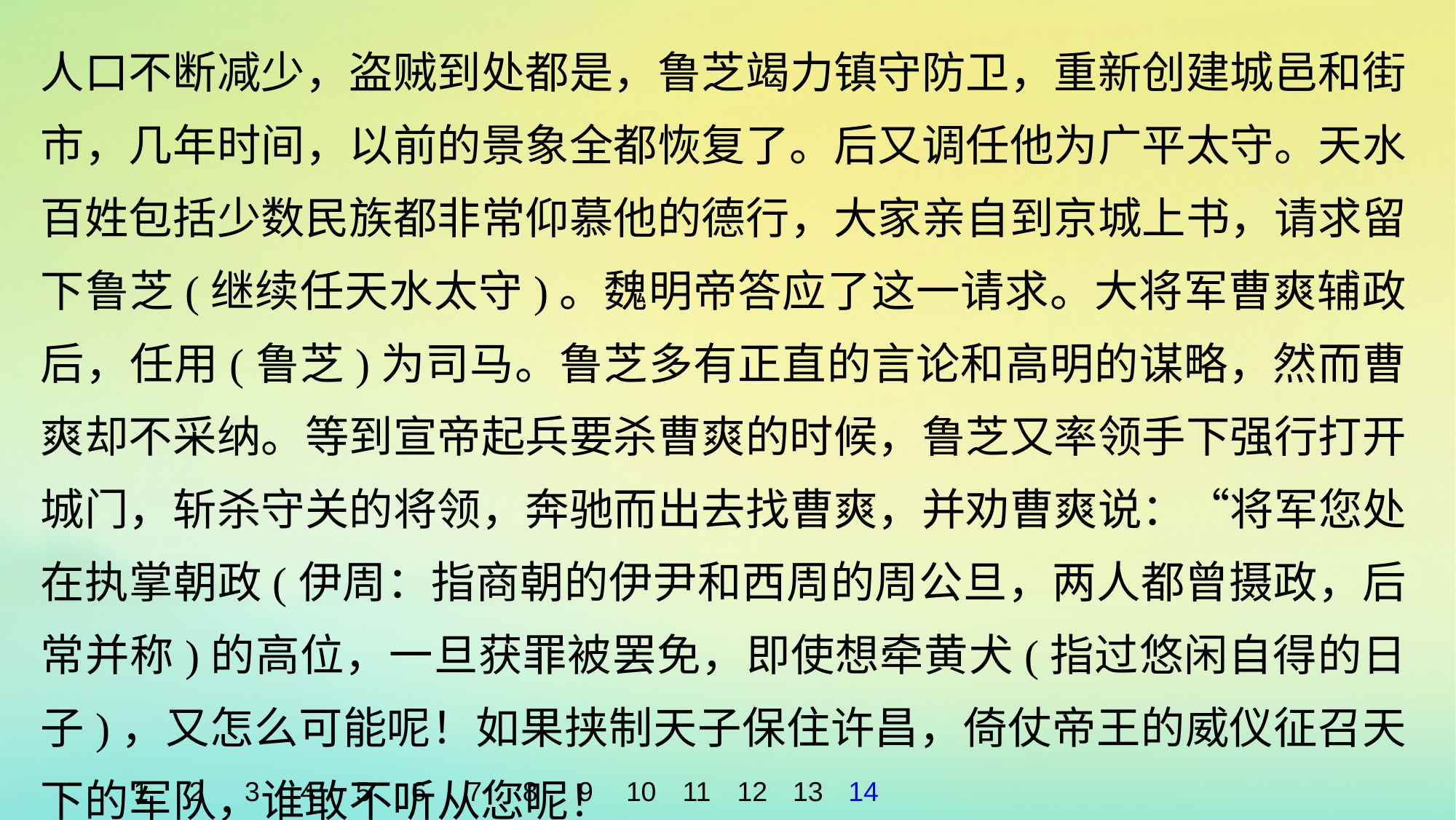

人口不断减少，盗贼到处都是，鲁芝竭力镇守防卫，重新创建城邑和街市，几年时间，以前的景象全都恢复了。后又调任他为广平太守。天水百姓包括少数民族都非常仰慕他的德行，大家亲自到京城上书，请求留下鲁芝(继续任天水太守)。魏明帝答应了这一请求。大将军曹爽辅政后，任用(鲁芝)为司马。鲁芝多有正直的言论和高明的谋略，然而曹爽却不采纳。等到宣帝起兵要杀曹爽的时候，鲁芝又率领手下强行打开城门，斩杀守关的将领，奔驰而出去找曹爽，并劝曹爽说：“将军您处在执掌朝政(伊周：指商朝的伊尹和西周的周公旦，两人都曾摄政，后常并称)的高位，一旦获罪被罢免，即使想牵黄犬(指过悠闲自得的日子)，又怎么可能呢！如果挟制天子保住许昌，倚仗帝王的威仪征召天下的军队，谁敢不听从您呢！
1
2
3
4
5
6
7
8
9
10
11
12
13
14